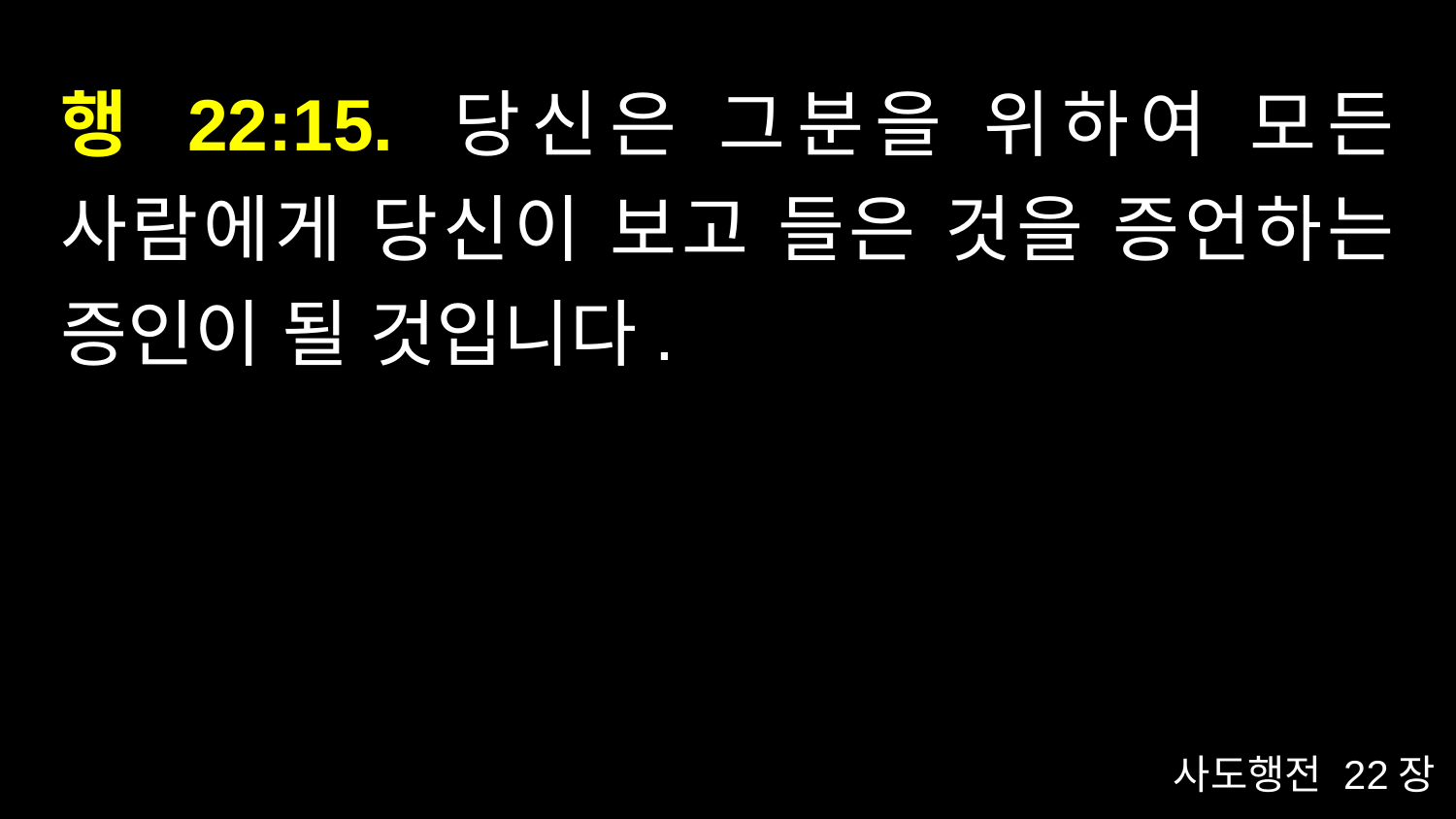

# 행 22:15. 당신은 그분을 위하여 모든 사람에게 당신이 보고 들은 것을 증언하는 증인이 될 것입니다.
사도행전 22장